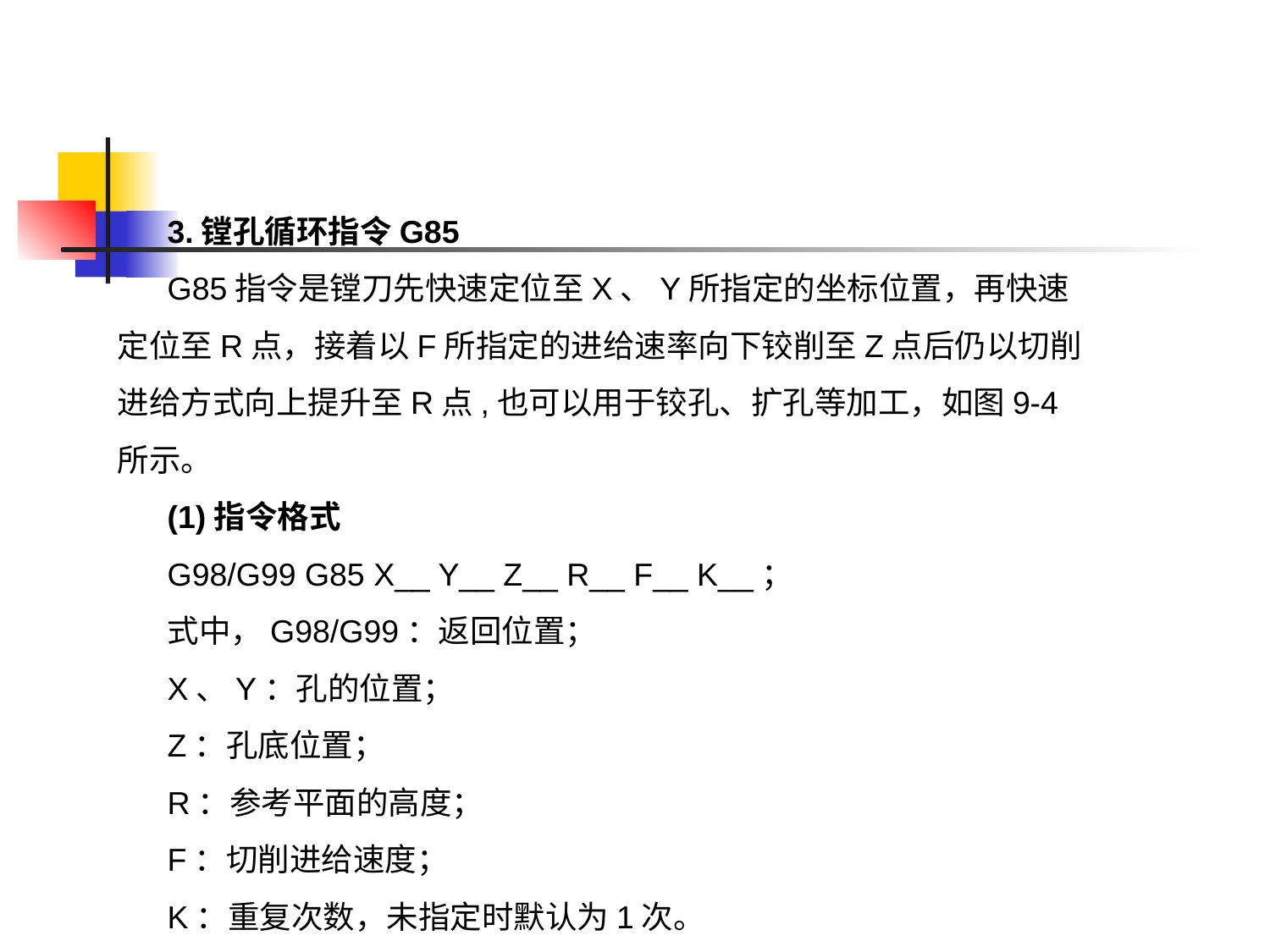

3.镗孔循环指令G85
G85指令是镗刀先快速定位至X、Y所指定的坐标位置，再快速定位至R点，接着以F所指定的进给速率向下铰削至Z点后仍以切削进给方式向上提升至R点,也可以用于铰孔、扩孔等加工，如图9-4所示。
(1)指令格式
G98/G99 G85 X__ Y__ Z__ R__ F__ K__；
式中，G98/G99：返回位置；
X、Y：孔的位置；
Z：孔底位置；
R：参考平面的高度；
F：切削进给速度；
K：重复次数，未指定时默认为1次。